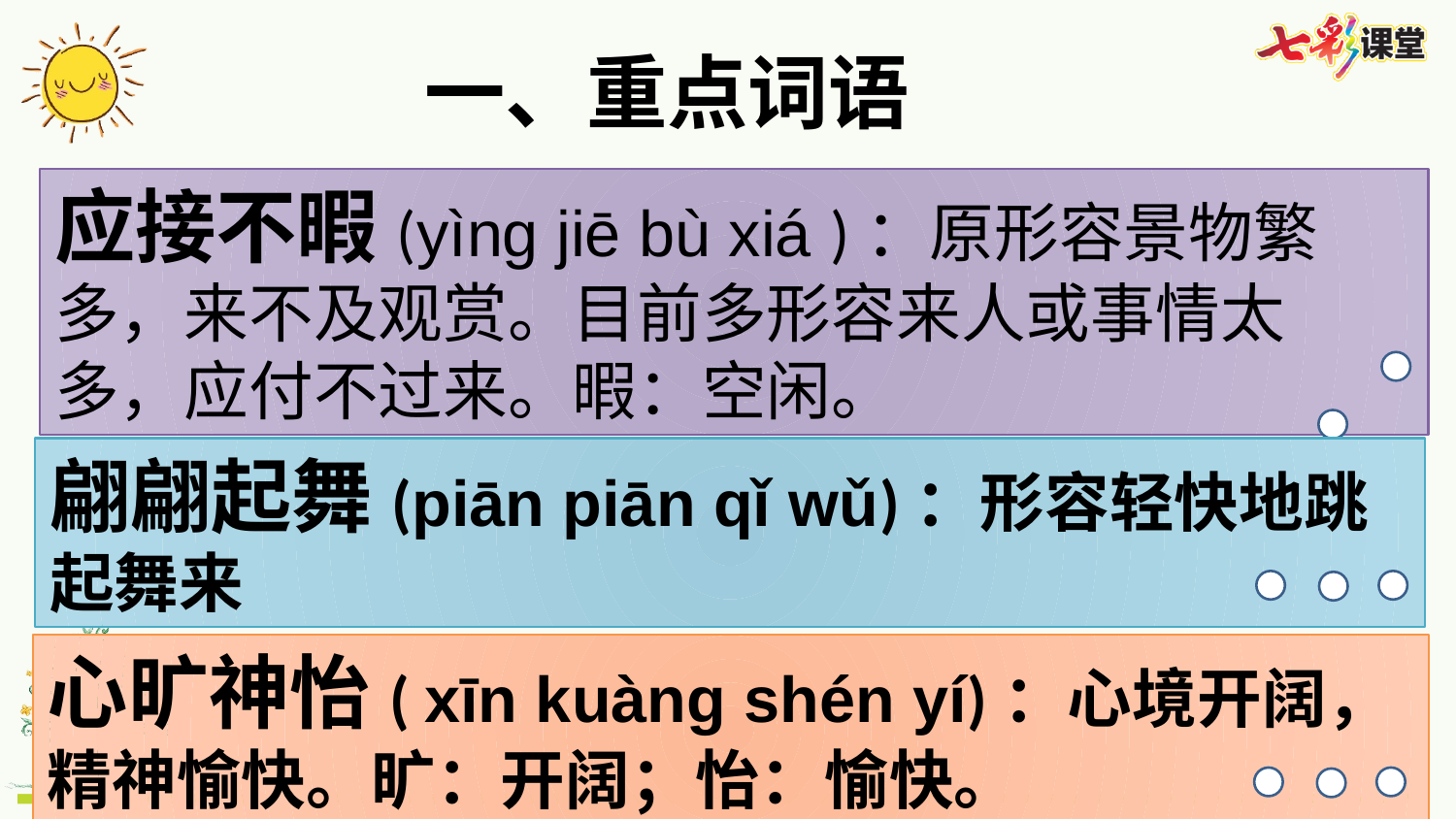

一、重点词语
应接不暇(yìng jiē bù xiá )：原形容景物繁多，来不及观赏。目前多形容来人或事情太多，应付不过来。暇：空闲。

翩翩起舞(piān piān qǐ wǔ)：形容轻快地跳起舞来

心旷神怡( xīn kuàng shén yí)：心境开阔，精神愉快。旷：开阔；怡：愉快。